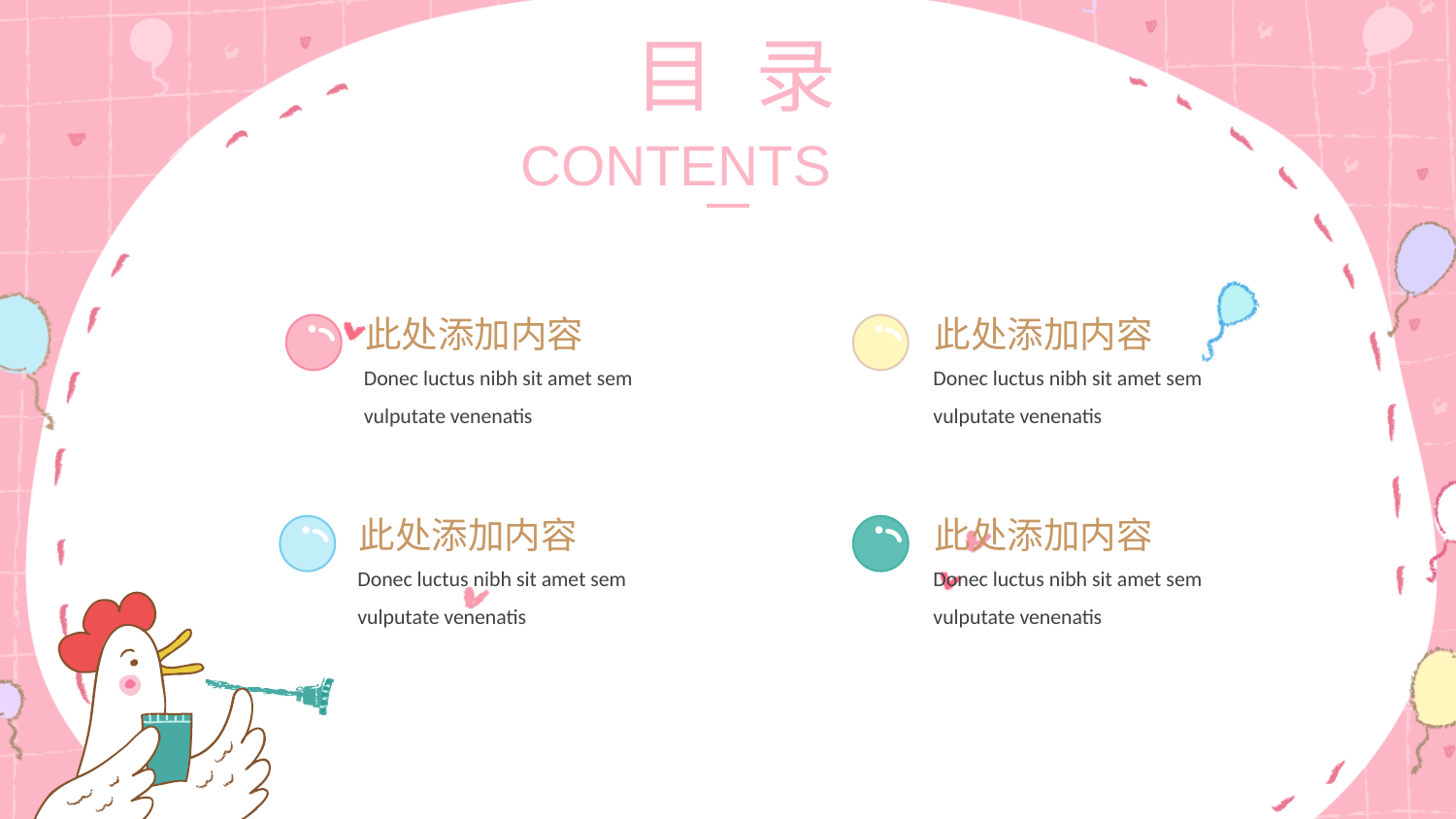

目 录
CONTENTS
此处添加内容
此处添加内容

Donec luctus nibh sit amet sem vulputate venenatis
Donec luctus nibh sit amet sem vulputate venenatis
此处添加内容
此处添加内容

Donec luctus nibh sit amet sem vulputate venenatis
Donec luctus nibh sit amet sem vulputate venenatis